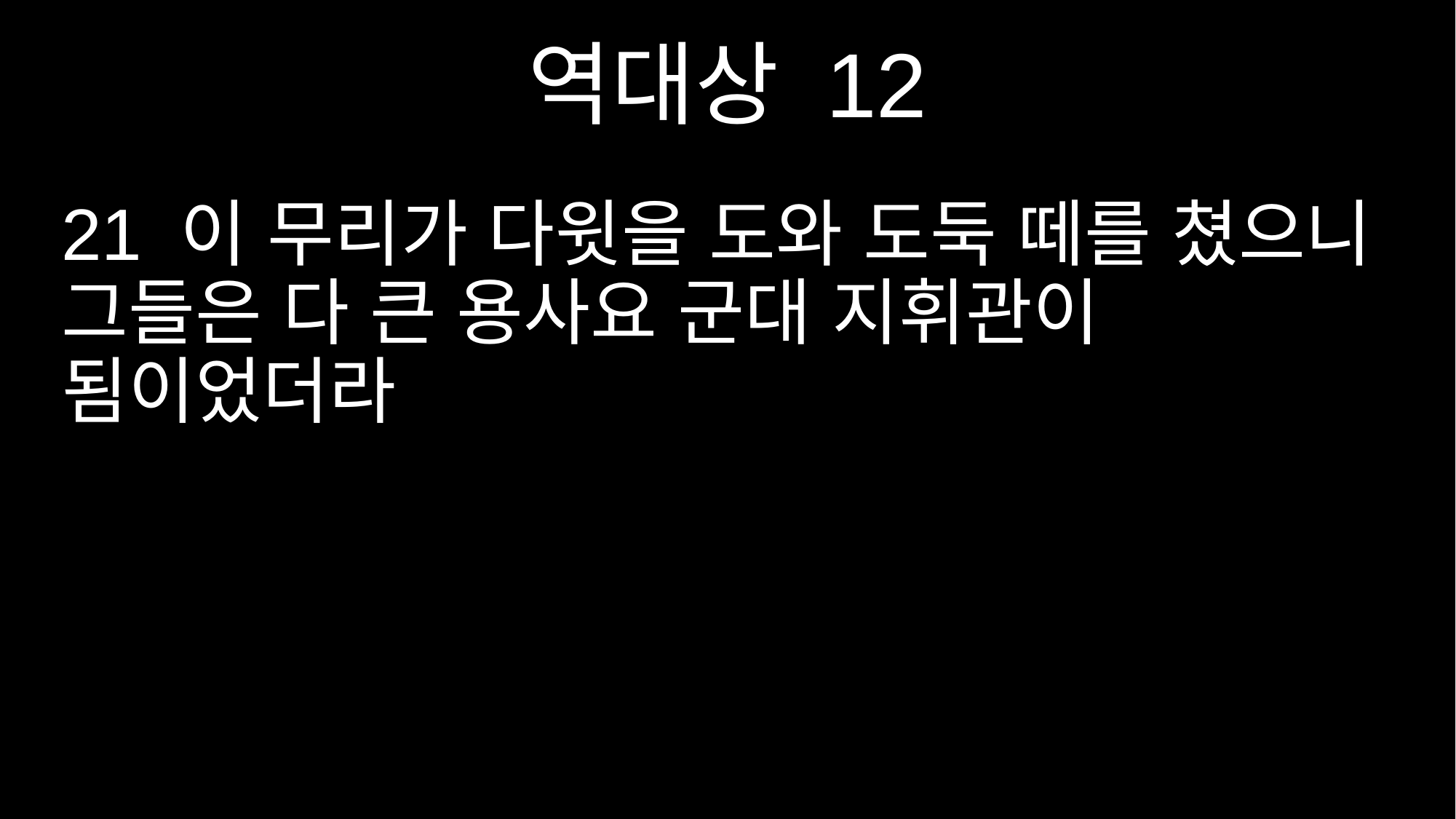

역대상 12
21 이 무리가 다윗을 도와 도둑 떼를 쳤으니 그들은 다 큰 용사요 군대 지휘관이 됨이었더라